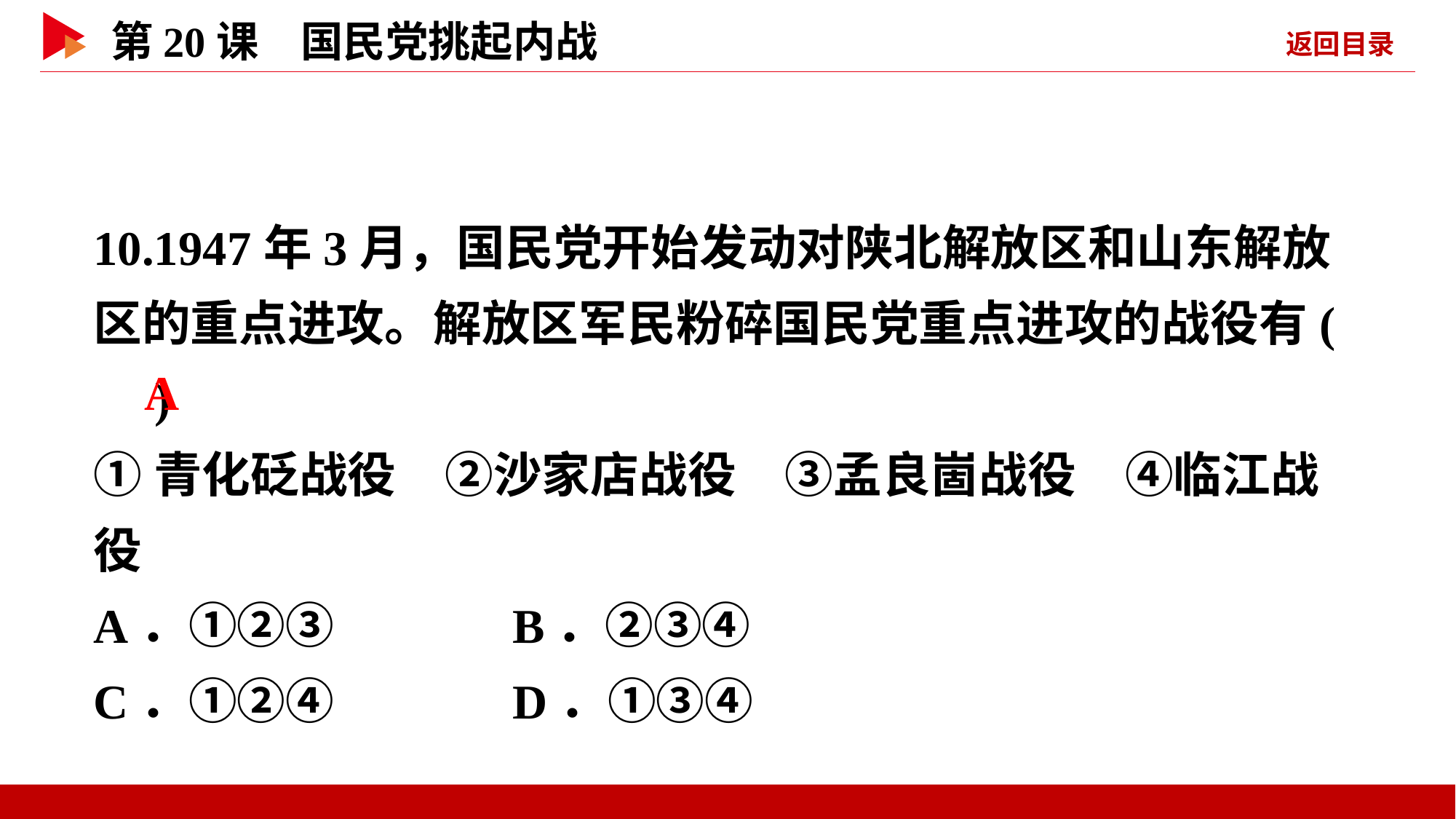

10.1947年3月，国民党开始发动对陕北解放区和山东解放区的重点进攻。解放区军民粉碎国民党重点进攻的战役有(        )
①青化砭战役　②沙家店战役　③孟良崮战役　④临江战役
A．①②③               B．②③④
C．①②④               D．①③④
   A